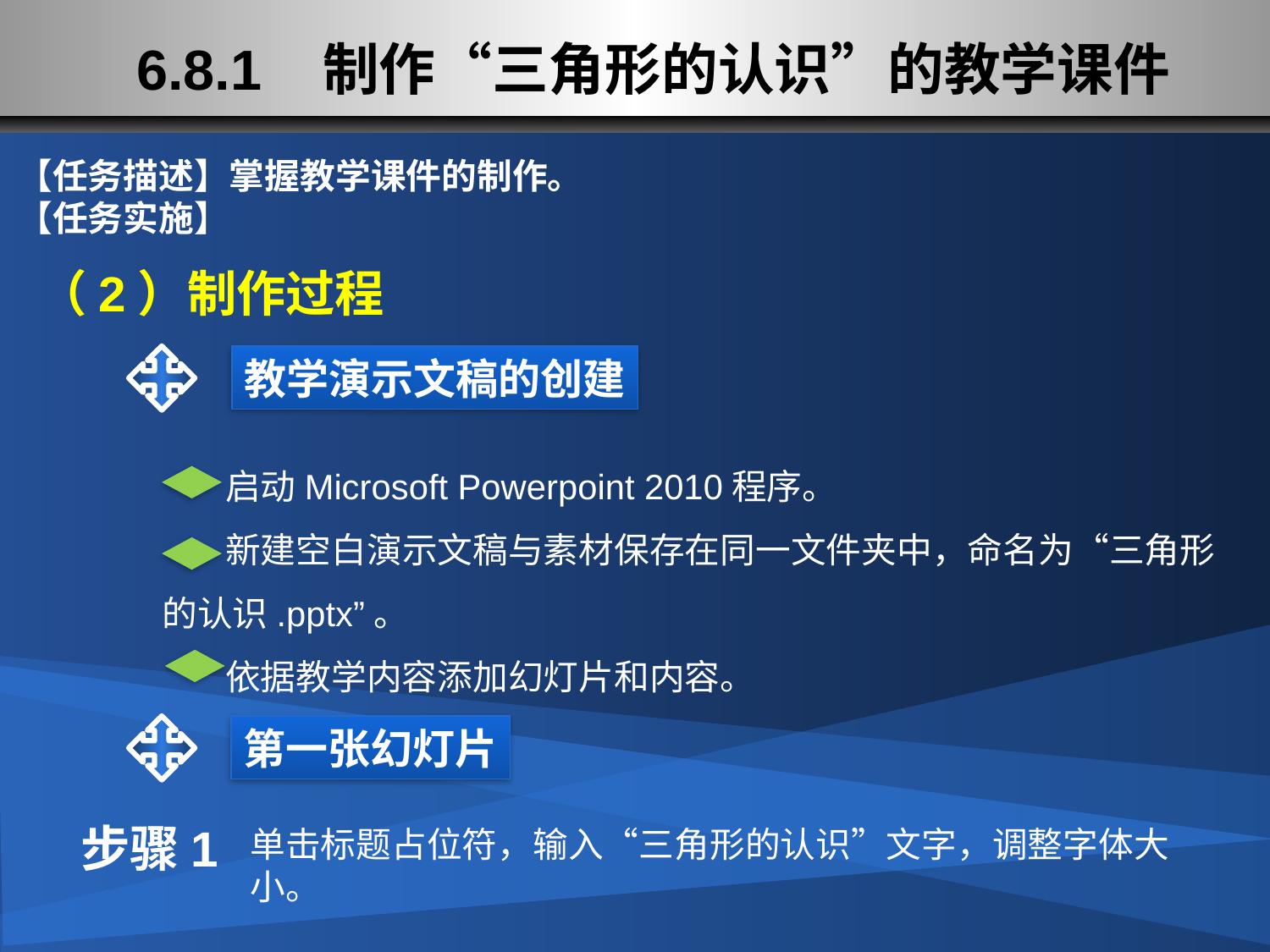

# 6.8.1   制作“三角形的认识”的教学课件
【任务描述】掌握教学课件的制作。
【任务实施】
（2）制作过程

教学演示文稿的创建
       启动Microsoft Powerpoint 2010程序。
       新建空白演示文稿与素材保存在同一文件夹中，命名为“三角形的认识.pptx”。
       依据教学内容添加幻灯片和内容。

第一张幻灯片
步骤1

单击标题占位符，输入“三角形的认识”文字，调整字体大小。